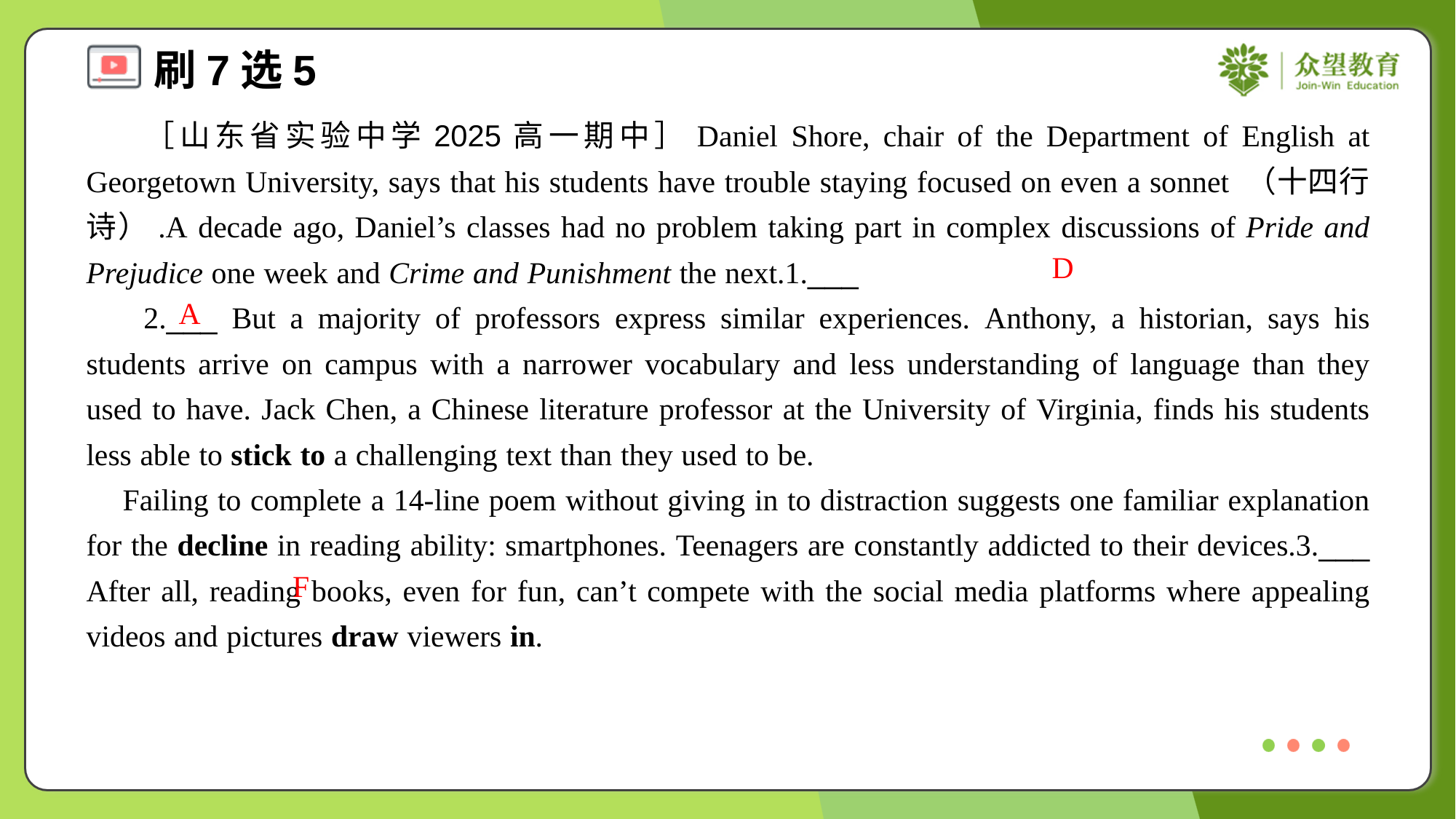

［山东省实验中学2025高一期中］Daniel Shore, chair of the Department of English at Georgetown University, says that his students have trouble staying focused on even a sonnet （十四行诗）.A decade ago, Daniel’s classes had no problem taking part in complex discussions of Pride and Prejudice one week and Crime and Punishment the next.1.___
    2.___ But a majority of professors express similar experiences. Anthony, a historian, says his students arrive on campus with a narrower vocabulary and less understanding of language than they used to have. Jack Chen, a Chinese literature professor at the University of Virginia, finds his students less able to stick to a challenging text than they used to be.
    Failing to complete a 14-line poem without giving in to distraction suggests one familiar explanation for the decline in reading ability: smartphones. Teenagers are constantly addicted to their devices.3.___ After all, reading books, even for fun, can’t compete with the social media platforms where appealing videos and pictures draw viewers in.
D
A
F